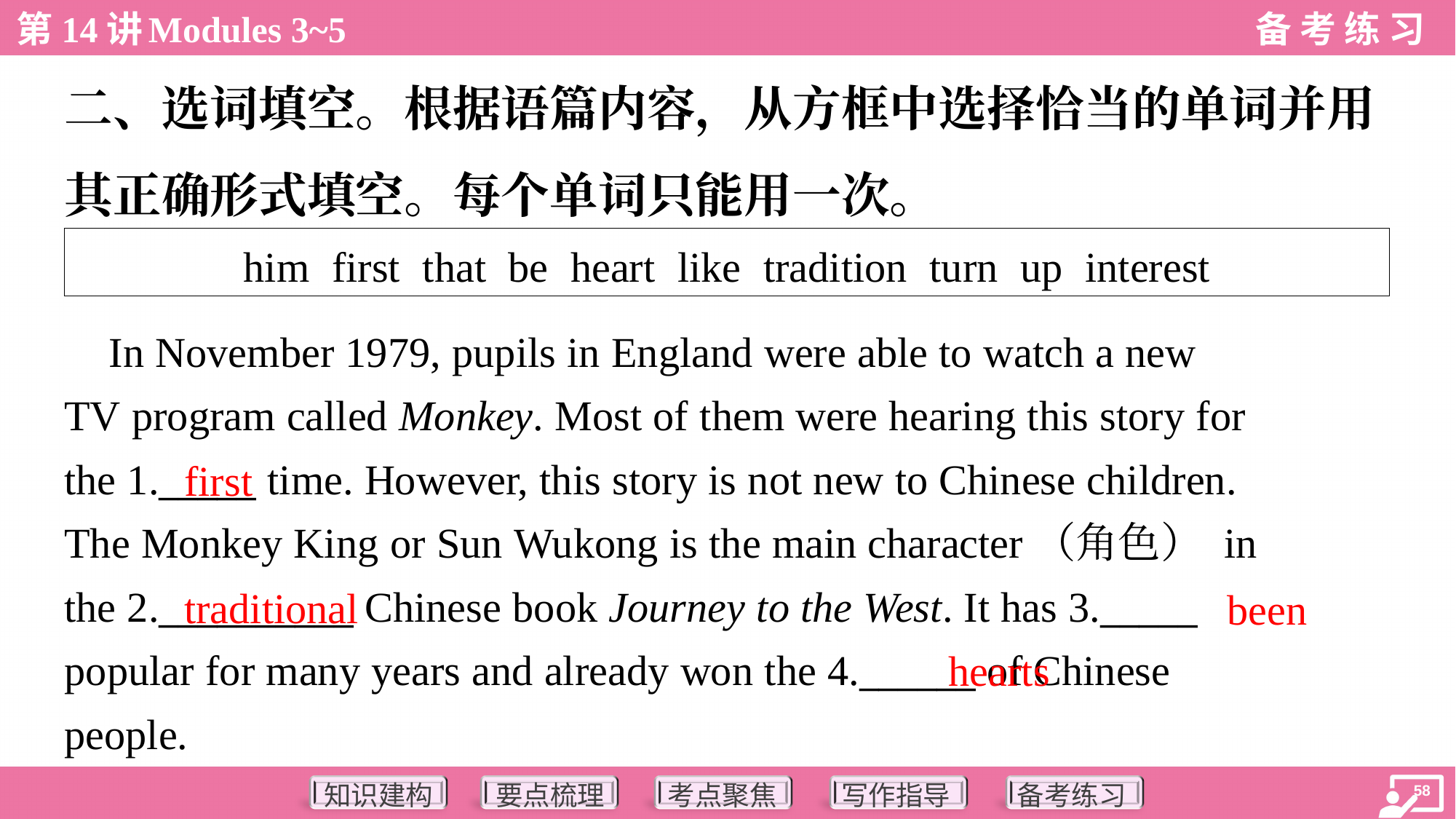

二、选词填空。根据语篇内容，从方框中选择恰当的单词并用
其正确形式填空。每个单词只能用一次。
| him first that be heart like tradition turn up interest |
| --- |
    In November 1979, pupils in England were able to watch a new
TV program called Monkey. Most of them were hearing this story for
the 1._____ time. However, this story is not new to Chinese children.
The Monkey King or Sun Wukong is the main character（角色） in
the 2.__________ Chinese book Journey to the West. It has 3._____
popular for many years and already won the 4.______ of Chinese
people.
first
traditional
been
hearts